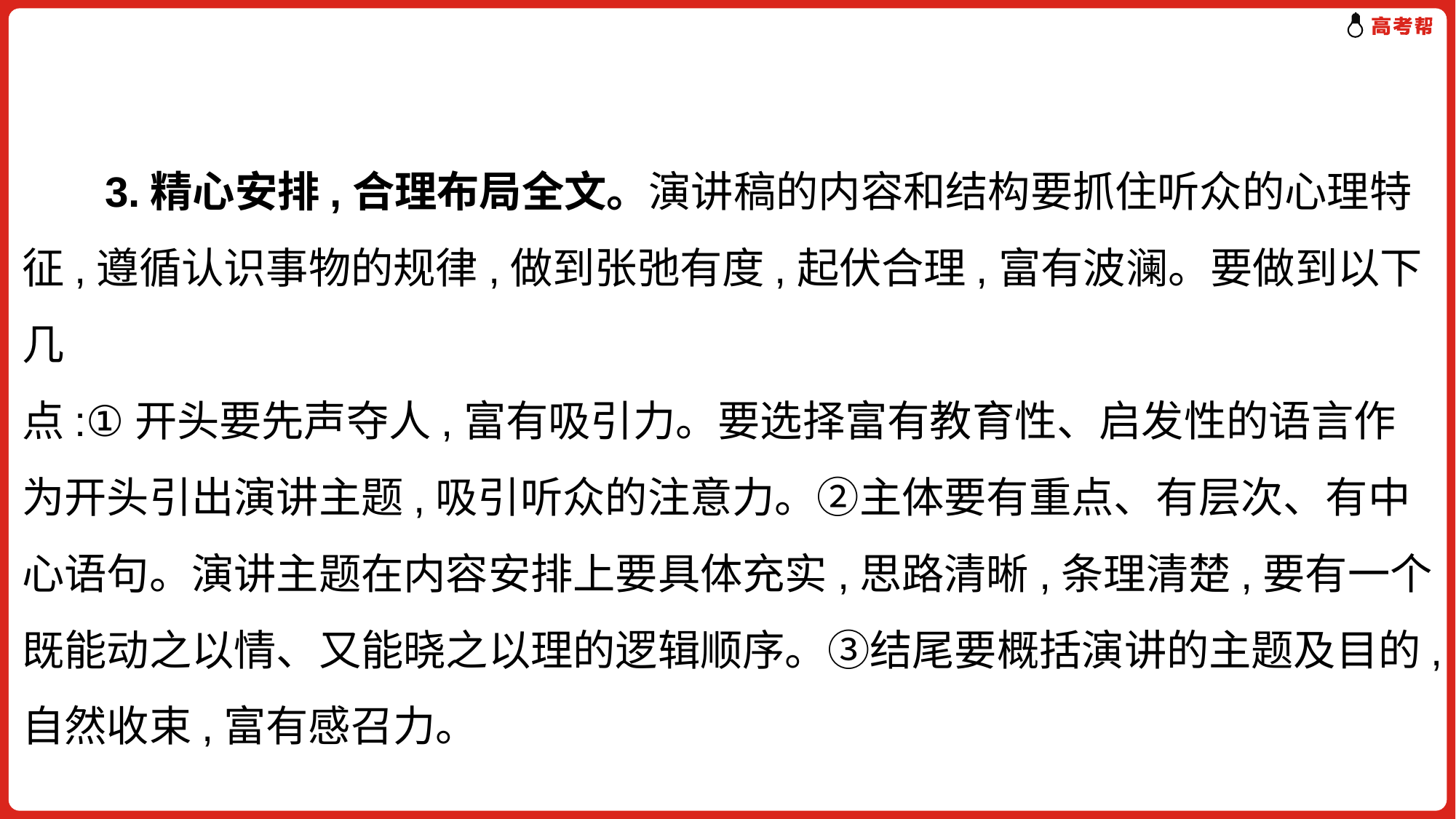

3.精心安排,合理布局全文。演讲稿的内容和结构要抓住听众的心理特征,遵循认识事物的规律,做到张弛有度,起伏合理,富有波澜。要做到以下几
点:①开头要先声夺人,富有吸引力。要选择富有教育性、启发性的语言作为开头引出演讲主题,吸引听众的注意力。②主体要有重点、有层次、有中心语句。演讲主题在内容安排上要具体充实,思路清晰,条理清楚,要有一个既能动之以情、又能晓之以理的逻辑顺序。③结尾要概括演讲的主题及目的,自然收束,富有感召力。